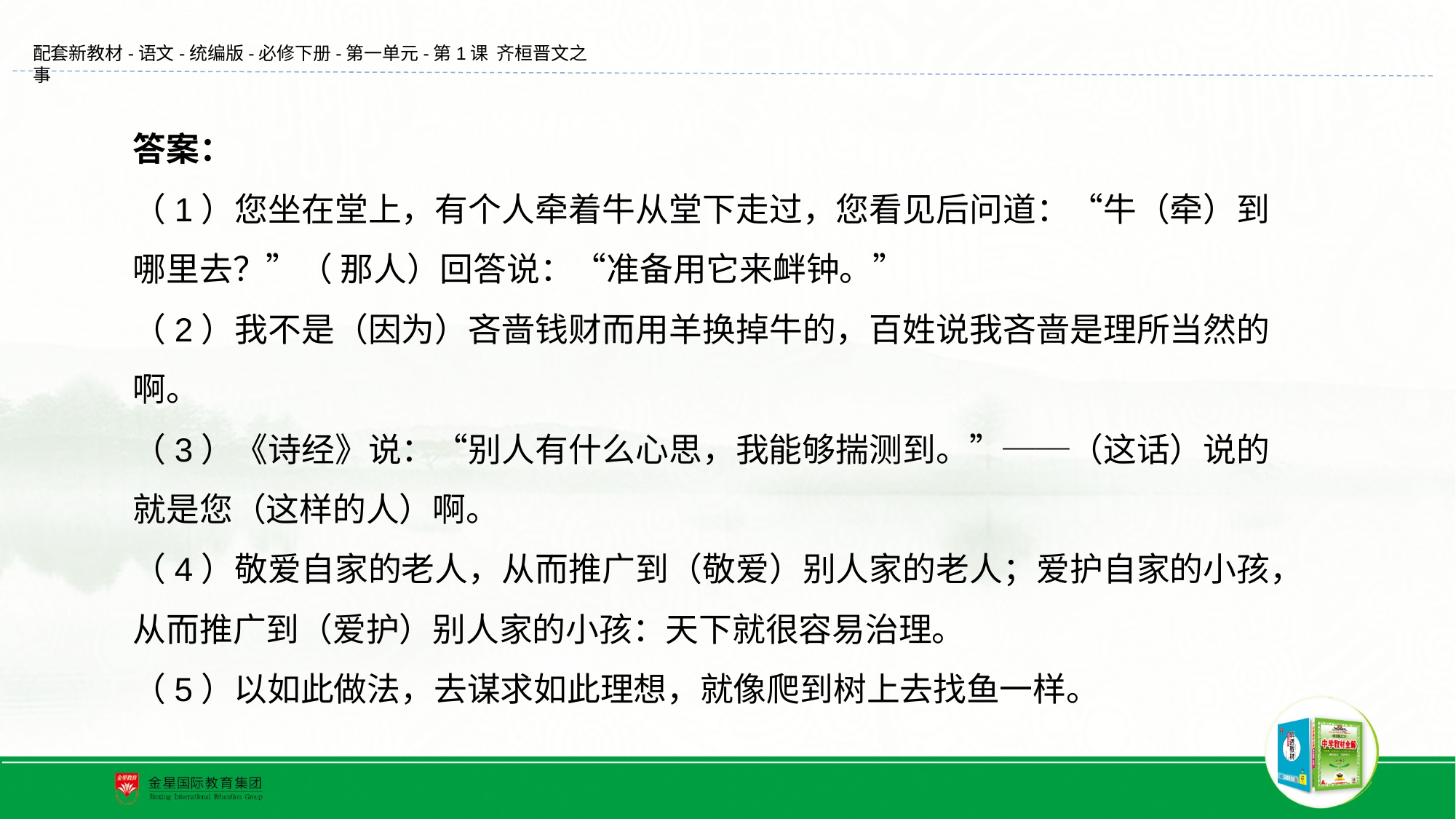

答案：
（1）您坐在堂上，有个人牵着牛从堂下走过，您看见后问道：“牛（牵）到哪里去？”（ 那人）回答说：“准备用它来衅钟。”
（2）我不是（因为）吝啬钱财而用羊换掉牛的，百姓说我吝啬是理所当然的啊。
（3）《诗经》说：“别人有什么心思，我能够揣测到。”──（这话）说的就是您（这样的人）啊。
（4）敬爱自家的老人，从而推广到（敬爱）别人家的老人；爱护自家的小孩，从而推广到（爱护）别人家的小孩：天下就很容易治理。
（5）以如此做法，去谋求如此理想，就像爬到树上去找鱼一样。